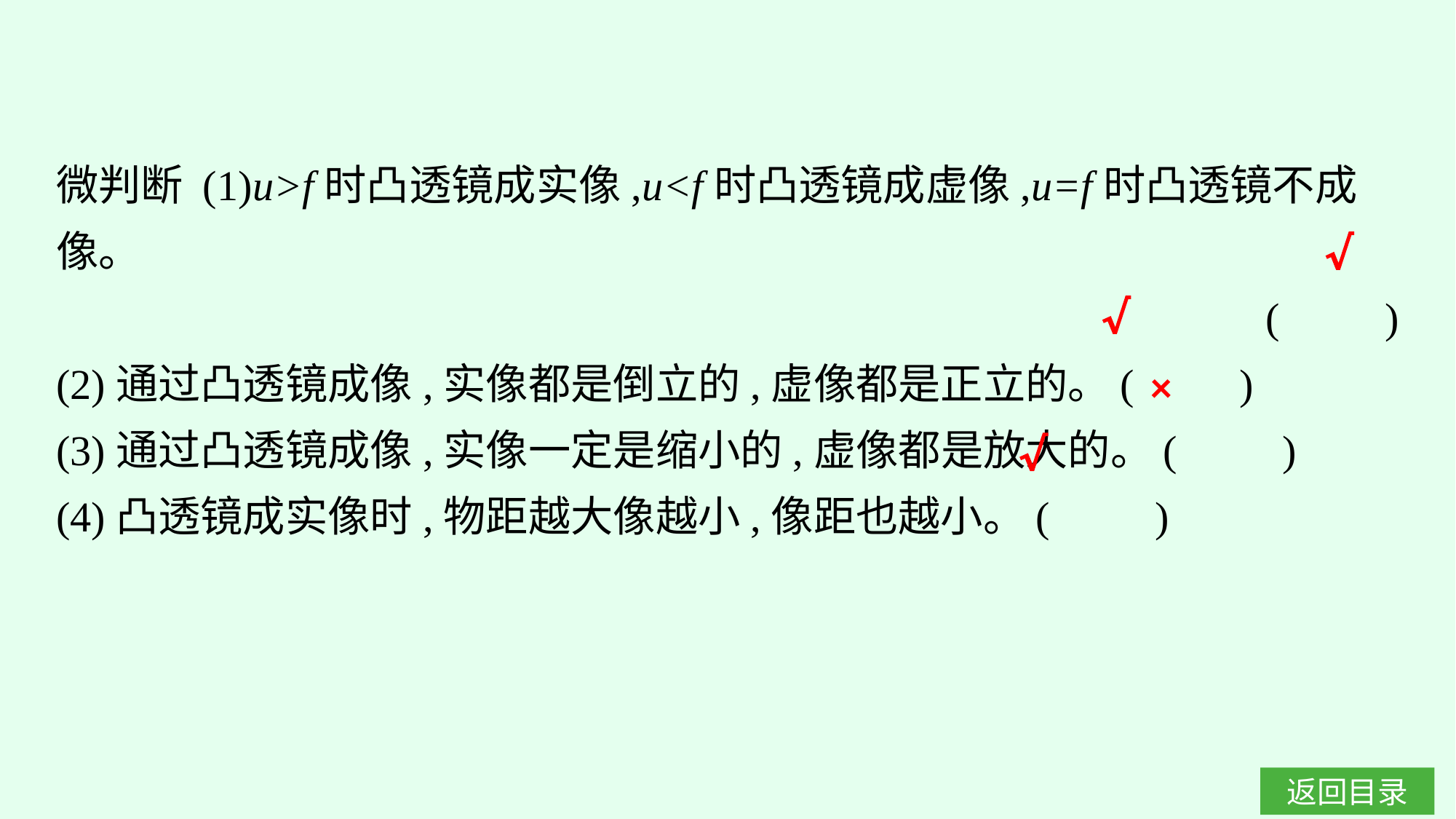

微判断 (1)u>f时凸透镜成实像,u<f时凸透镜成虚像,u=f时凸透镜不成像。
(　　)
(2)通过凸透镜成像,实像都是倒立的,虚像都是正立的。(　　)
(3)通过凸透镜成像,实像一定是缩小的,虚像都是放大的。(　　)
(4)凸透镜成实像时,物距越大像越小,像距也越小。(　　)
√
√
×
√